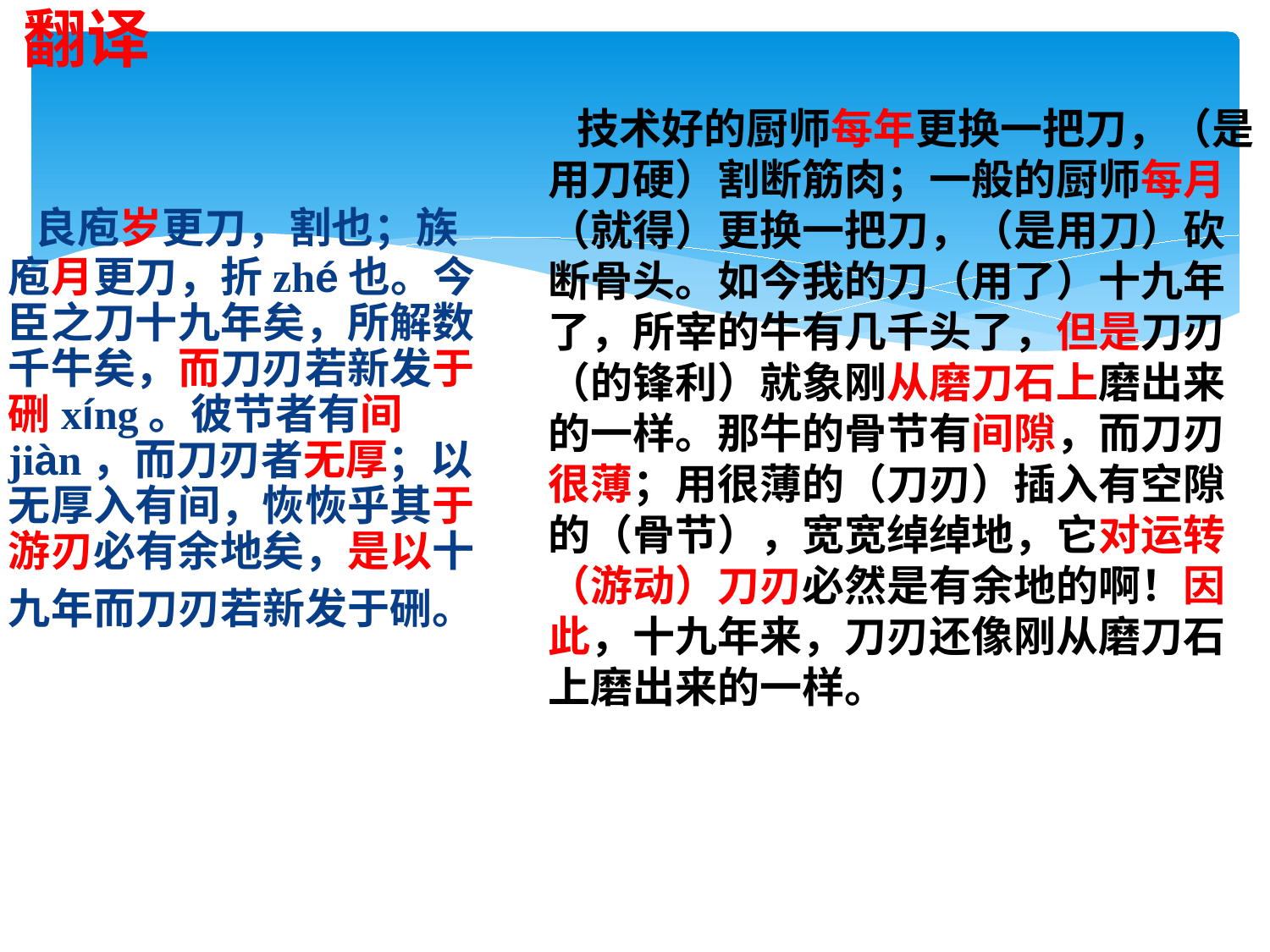

# 翻译
      技术好的厨师每年更换一把刀，（是用刀硬）割断筋肉；一般的厨师每月（就得）更换一把刀，（是用刀）砍断骨头。如今我的刀（用了）十九年了，所宰的牛有几千头了，但是刀刃（的锋利）就象刚从磨刀石上磨出来的一样。那牛的骨节有间隙，而刀刃很薄；用很薄的（刀刃）插入有空隙的（骨节），宽宽绰绰地，它对运转（游动）刀刃必然是有余地的啊！因此，十九年来，刀刃还像刚从磨刀石上磨出来的一样。
    良庖岁更刀，割也；族庖月更刀，折zhé也。今臣之刀十九年矣，所解数千牛矣，而刀刃若新发于硎xíng。彼节者有间jiàn，而刀刃者无厚；以无厚入有间，恢恢乎其于游刃必有余地矣，是以十九年而刀刃若新发于硎。